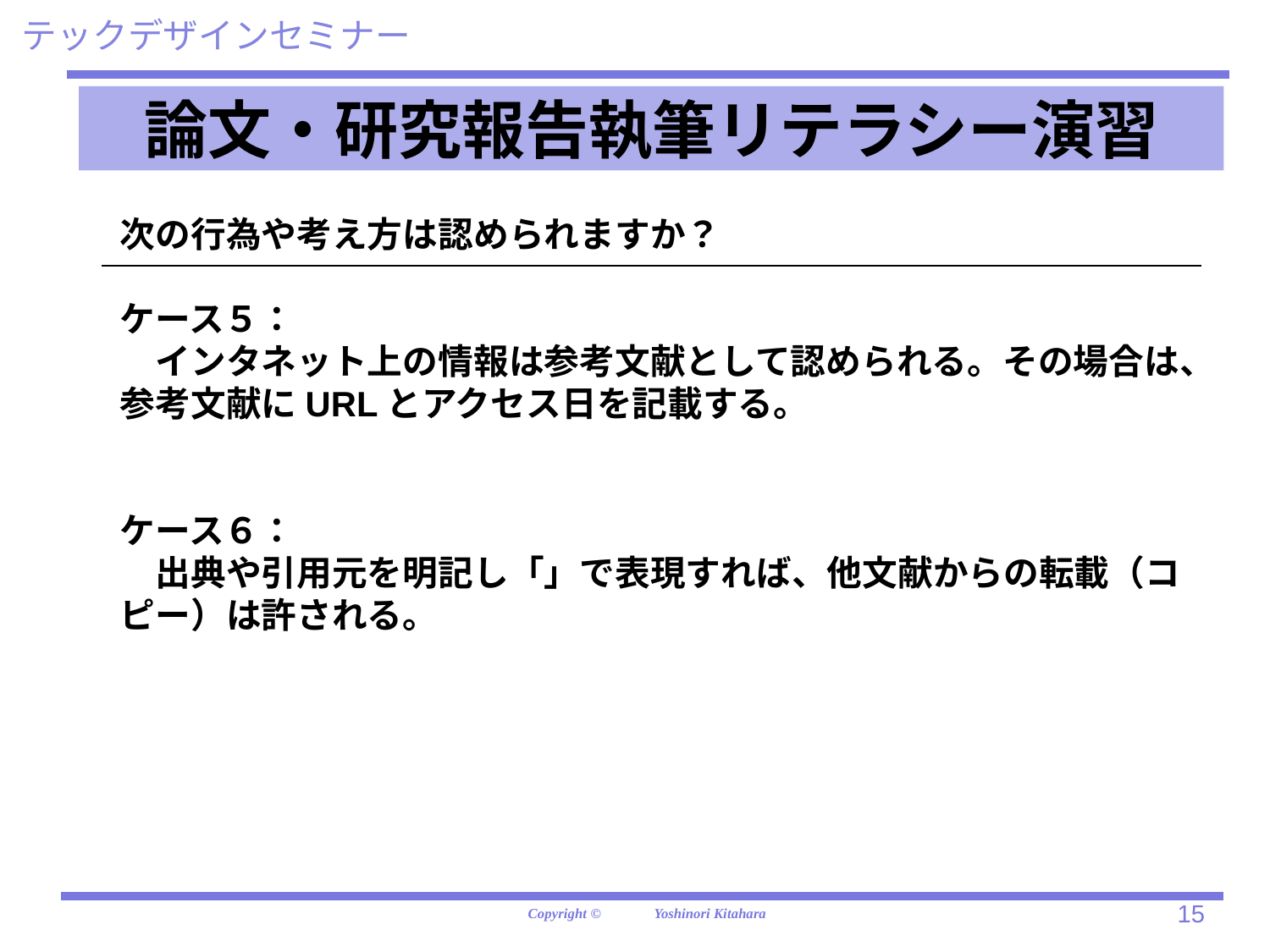

論文・研究報告執筆リテラシー演習
次の行為や考え方は認められますか？

ケース５：
　インタネット上の情報は参考文献として認められる。その場合は、参考文献にURLとアクセス日を記載する。

ケース６：
　出典や引用元を明記し「」で表現すれば、他文献からの転載（コピー）は許される。